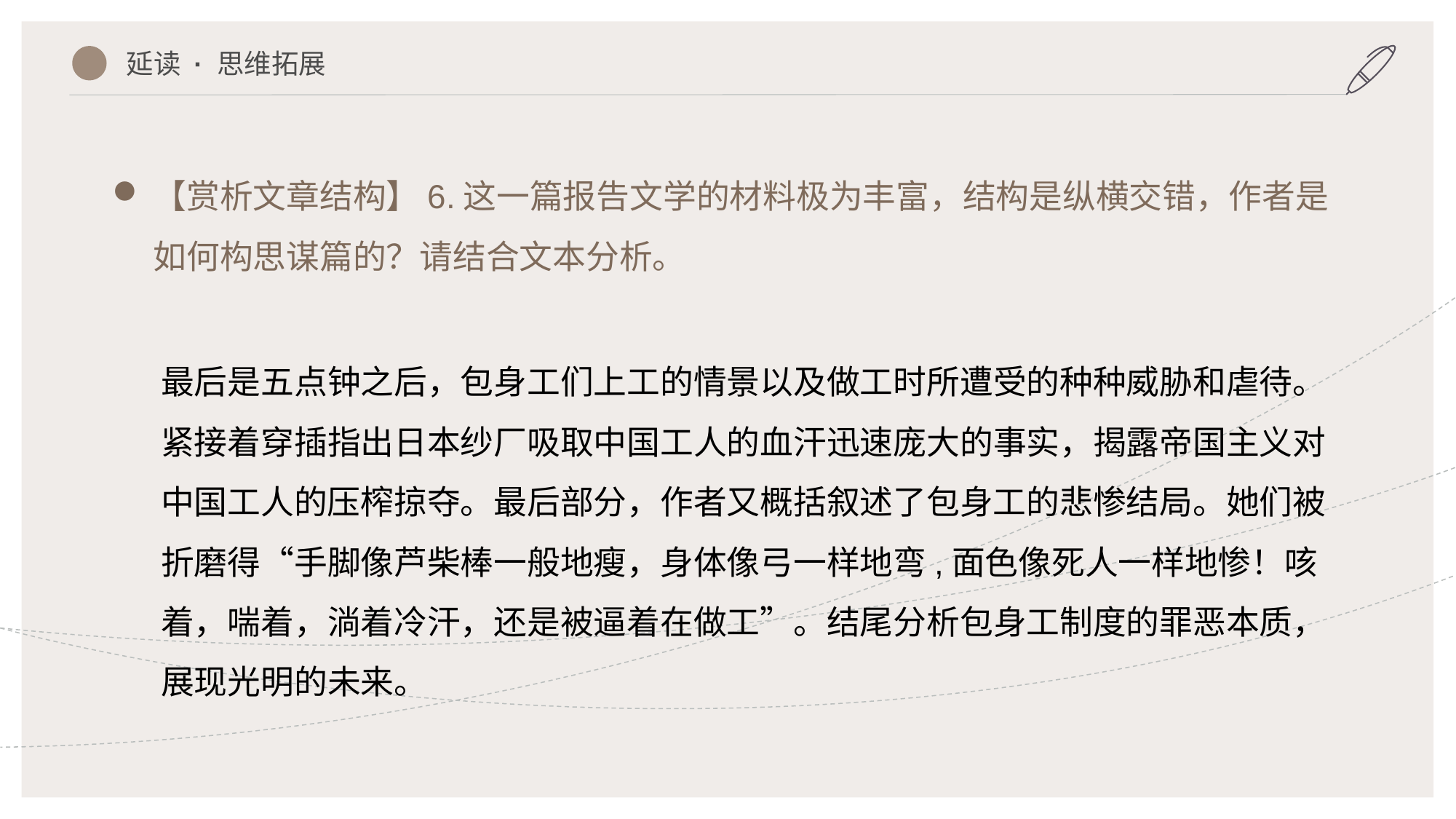

延读 · 思维拓展

【赏析文章结构】6.这一篇报告文学的材料极为丰富，结构是纵横交错，作者是如何构思谋篇的？请结合文本分析。

最后是五点钟之后，包身工们上工的情景以及做工时所遭受的种种威胁和虐待。紧接着穿插指出日本纱厂吸取中国工人的血汗迅速庞大的事实，揭露帝国主义对中国工人的压榨掠夺。最后部分，作者又概括叙述了包身工的悲惨结局。她们被折磨得“手脚像芦柴棒一般地瘦，身体像弓一样地弯,面色像死人一样地惨！咳着，喘着，淌着冷汗，还是被逼着在做工”。结尾分析包身工制度的罪恶本质，展现光明的未来。